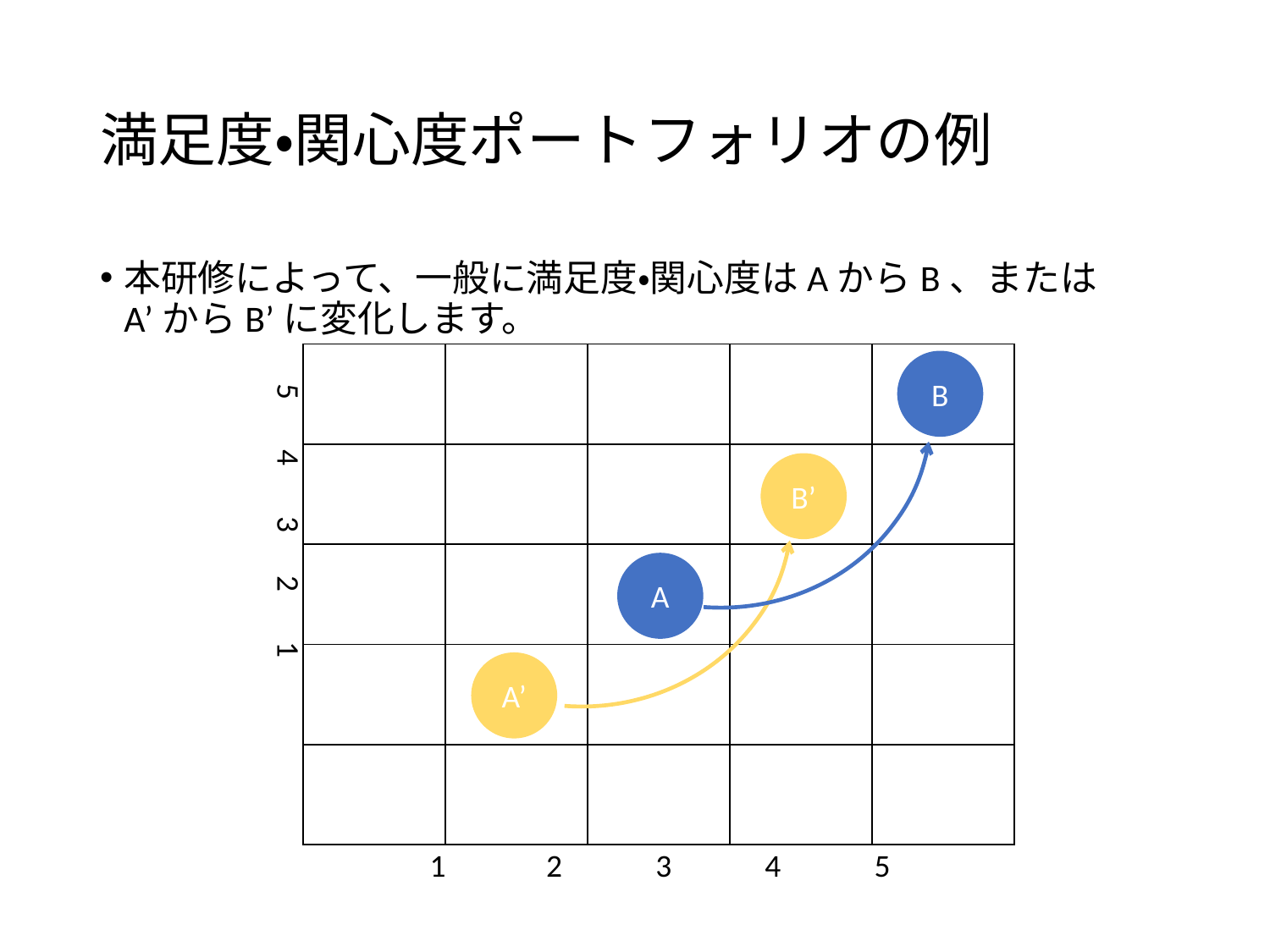

# 満足度・関心度ポートフォリオの例

本研修によって、一般に満足度・関心度はAからB、またはA’からB’に変化します。

|  |  |  |  |  |
| --- | --- | --- | --- | --- |
|  |  |  |  |  |
|  |  |  |  |  |
|  |  |  |  |  |
|  |  |  |  |  |
B
5       4       3      2       1
B’
A
A’
1              2             3             4             5